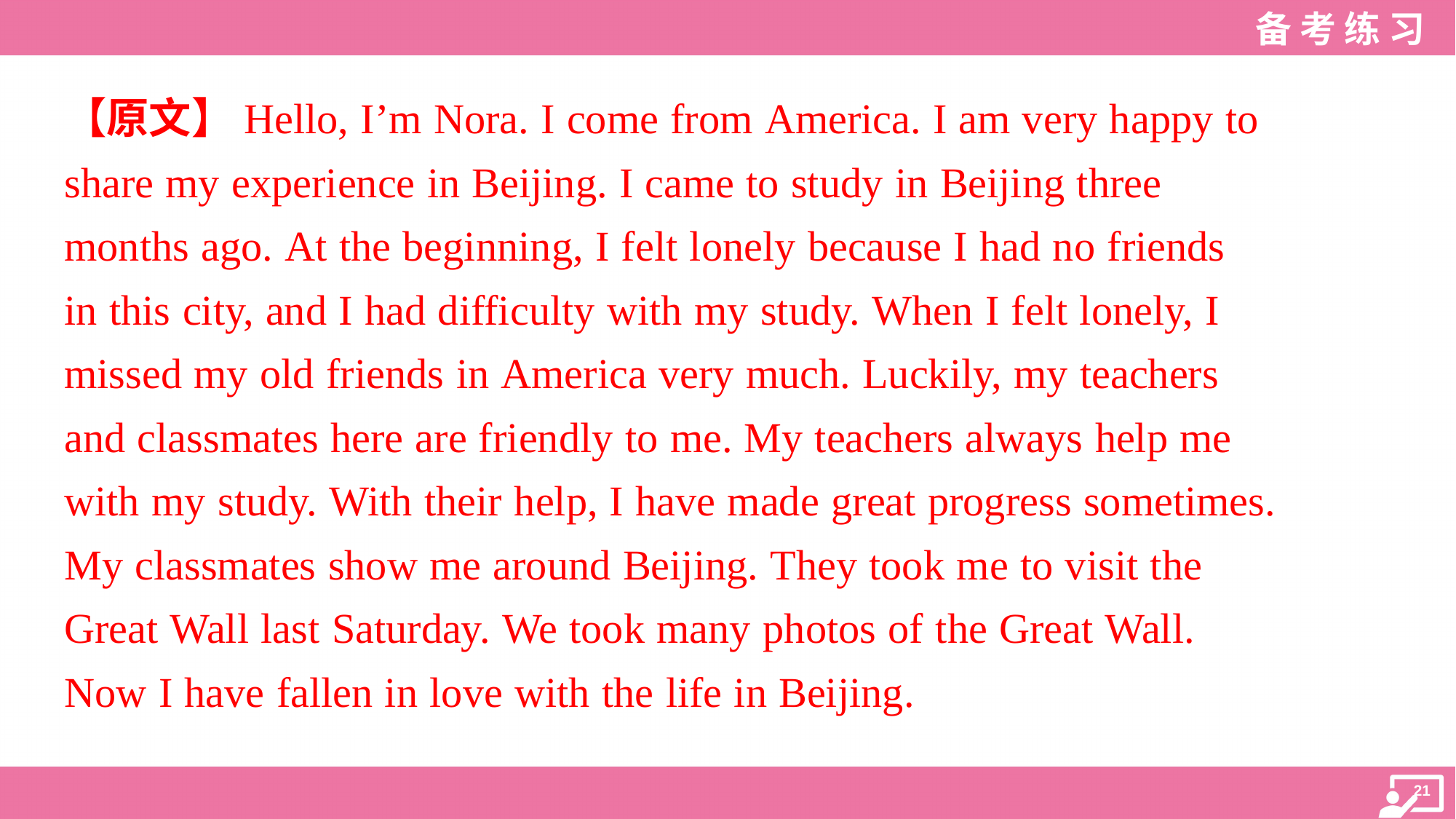

【原文】Hello, I’m Nora. I come from America. I am very happy to
share my experience in Beijing. I came to study in Beijing three
months ago. At the beginning, I felt lonely because I had no friends
in this city, and I had difficulty with my study. When I felt lonely, I
missed my old friends in America very much. Luckily, my teachers
and classmates here are friendly to me. My teachers always help me
with my study. With their help, I have made great progress sometimes.
My classmates show me around Beijing. They took me to visit the
Great Wall last Saturday. We took many photos of the Great Wall.
Now I have fallen in love with the life in Beijing.